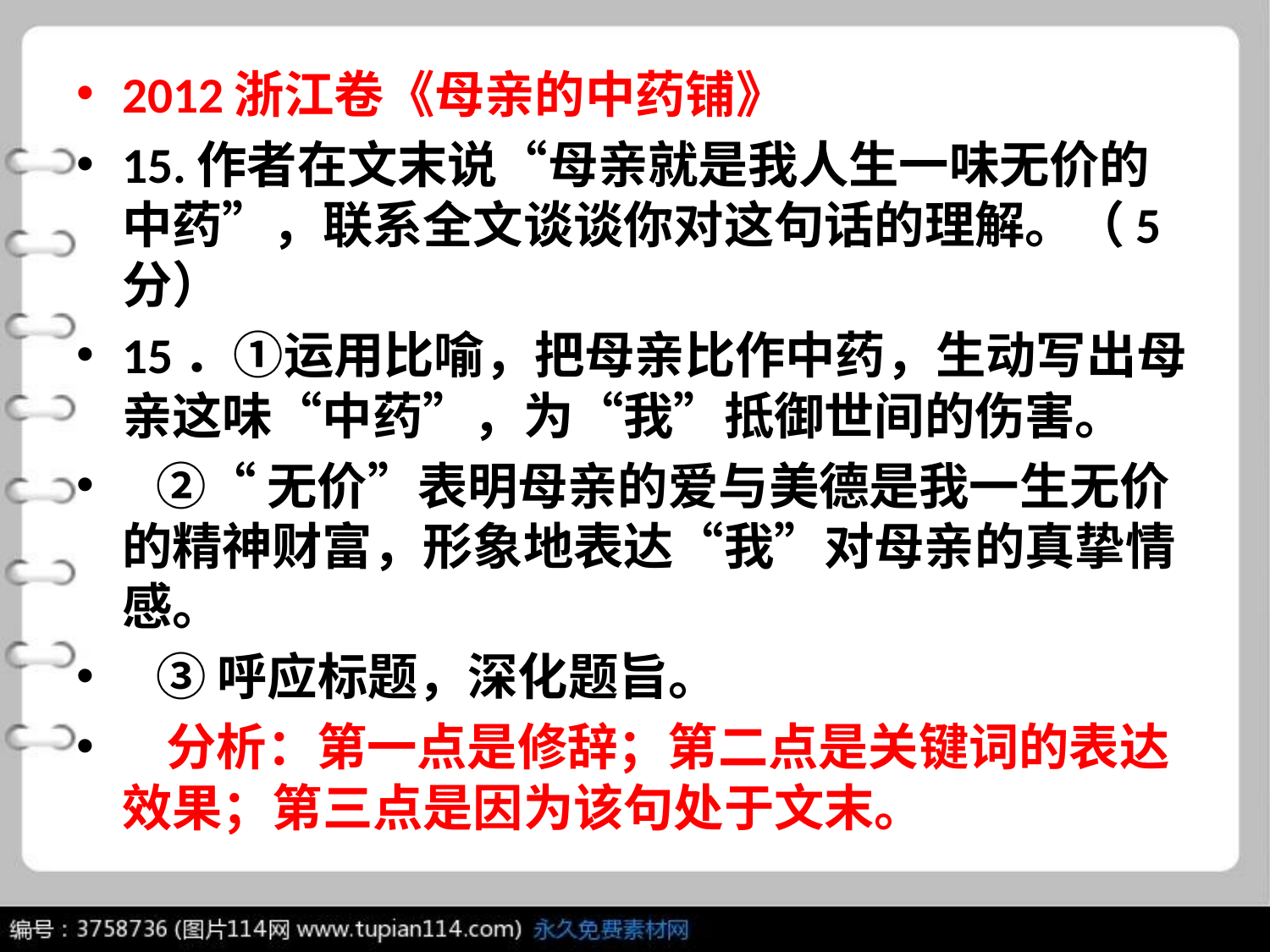

2012浙江卷《母亲的中药铺》
15.作者在文末说“母亲就是我人生一味无价的中药”，联系全文谈谈你对这句话的理解。（5分）
15．①运用比喻，把母亲比作中药，生动写出母亲这味“中药”，为“我”抵御世间的伤害。
   ②“无价”表明母亲的爱与美德是我一生无价的精神财富，形象地表达“我”对母亲的真挚情感。
   ③呼应标题，深化题旨。
   分析：第一点是修辞；第二点是关键词的表达效果；第三点是因为该句处于文末。